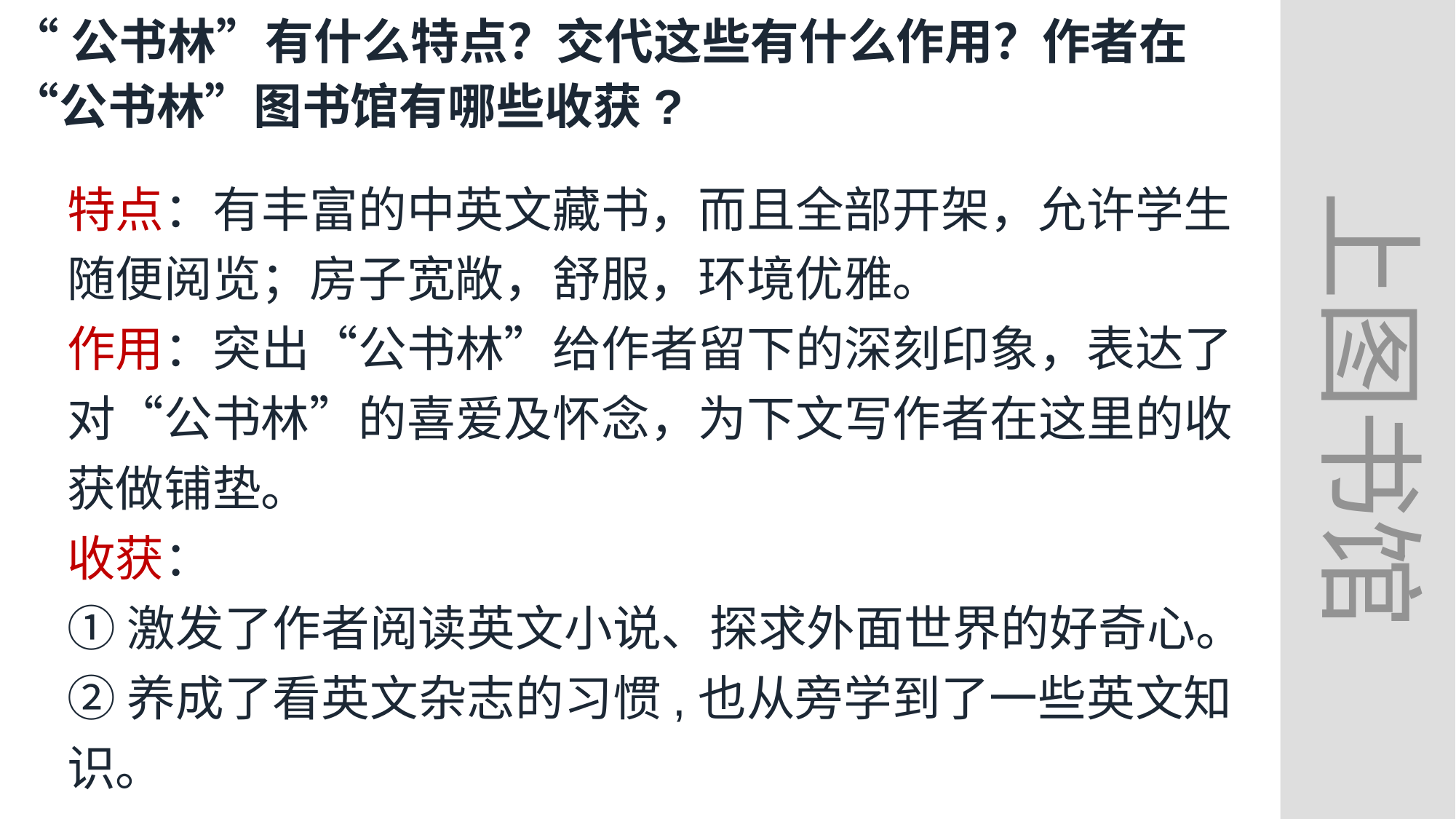

“公书林”有什么特点？交代这些有什么作用？作者在“公书林”图书馆有哪些收获?

上图书馆
特点：有丰富的中英文藏书，而且全部开架，允许学生随便阅览；房子宽敞，舒服，环境优雅。
作用：突出“公书林”给作者留下的深刻印象，表达了对“公书林”的喜爱及怀念，为下文写作者在这里的收获做铺垫。
收获：
①激发了作者阅读英文小说、探求外面世界的好奇心。
②养成了看英文杂志的习惯,也从旁学到了一些英文知识。